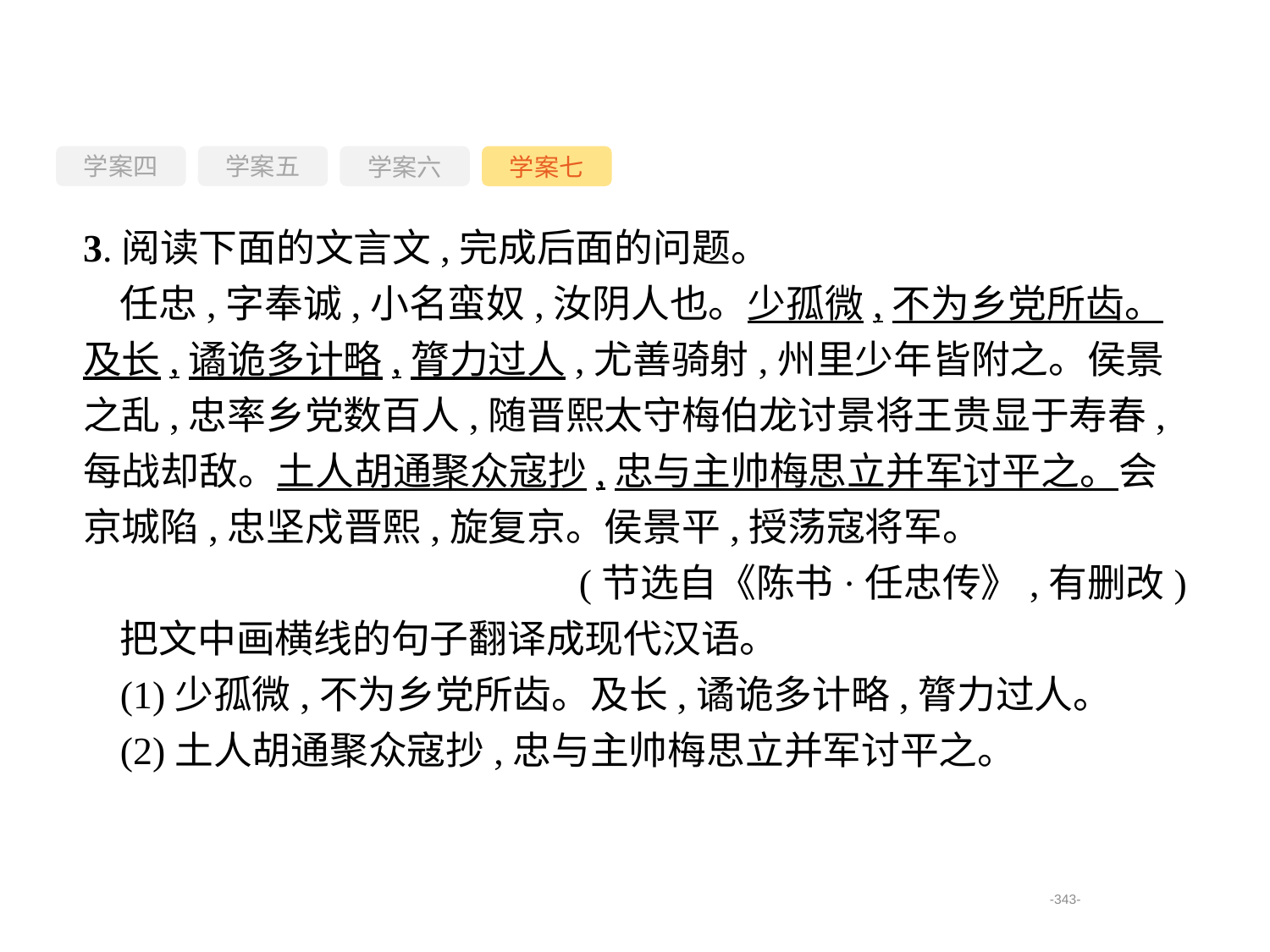

学案四
学案六
学案七
学案五
3.阅读下面的文言文,完成后面的问题。
任忠,字奉诚,小名蛮奴,汝阴人也。少孤微,不为乡党所齿。及长,谲诡多计略,膂力过人,尤善骑射,州里少年皆附之。侯景之乱,忠率乡党数百人,随晋熙太守梅伯龙讨景将王贵显于寿春,每战却敌。土人胡通聚众寇抄,忠与主帅梅思立并军讨平之。会京城陷,忠坚戍晋熙,旋复京。侯景平,授荡寇将军。
(节选自《陈书·任忠传》,有删改)
把文中画横线的句子翻译成现代汉语。
(1)少孤微,不为乡党所齿。及长,谲诡多计略,膂力过人。
(2)土人胡通聚众寇抄,忠与主帅梅思立并军讨平之。
-343-